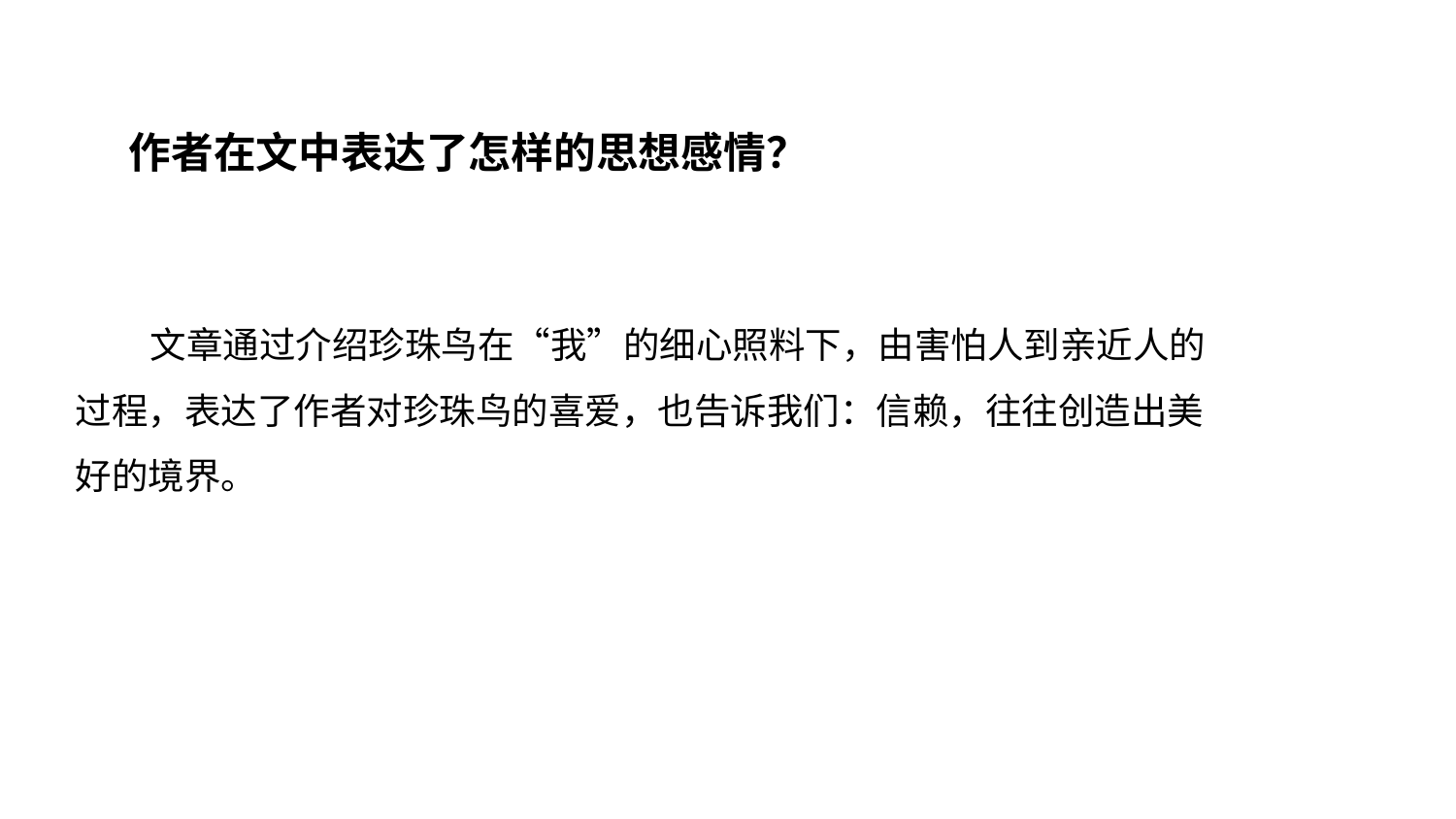

作者在文中表达了怎样的思想感情？

        文章通过介绍珍珠鸟在“我”的细心照料下，由害怕人到亲近人的过程，表达了作者对珍珠鸟的喜爱，也告诉我们：信赖，往往创造出美好的境界。